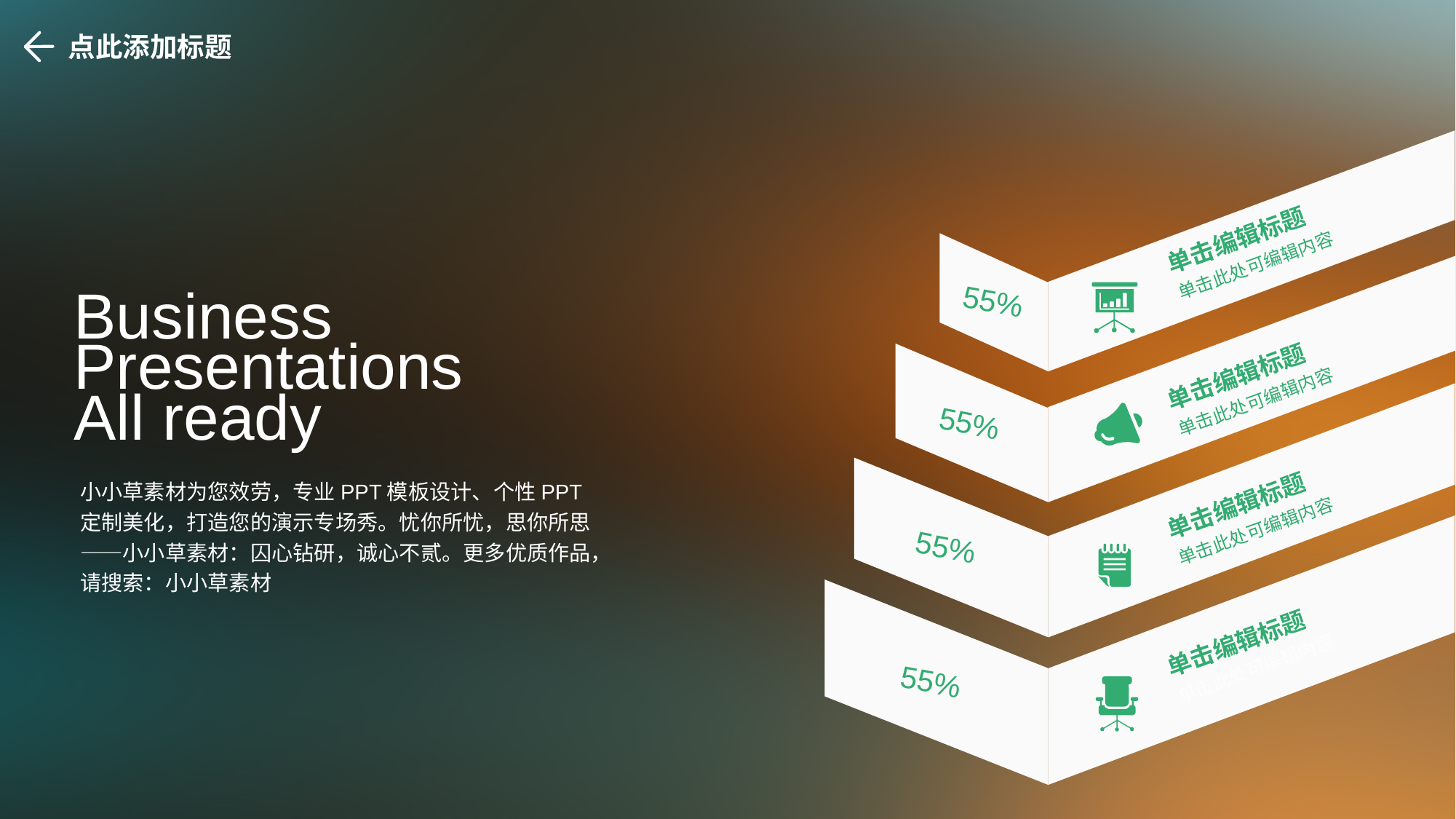

点此添加标题

单击编辑标题

Business
Presentations
All ready
单击此处可编辑内容

55%

单击编辑标题

单击此处可编辑内容
55%

小小草素材为您效劳，专业PPT模板设计、个性PPT定制美化，打造您的演示专场秀。忧你所忧，思你所思——小小草素材：囚心钻研，诚心不贰。更多优质作品，请搜索：小小草素材
单击编辑标题
单击此处可编辑内容

55%

单击编辑标题
单击此处可编辑内容
55%